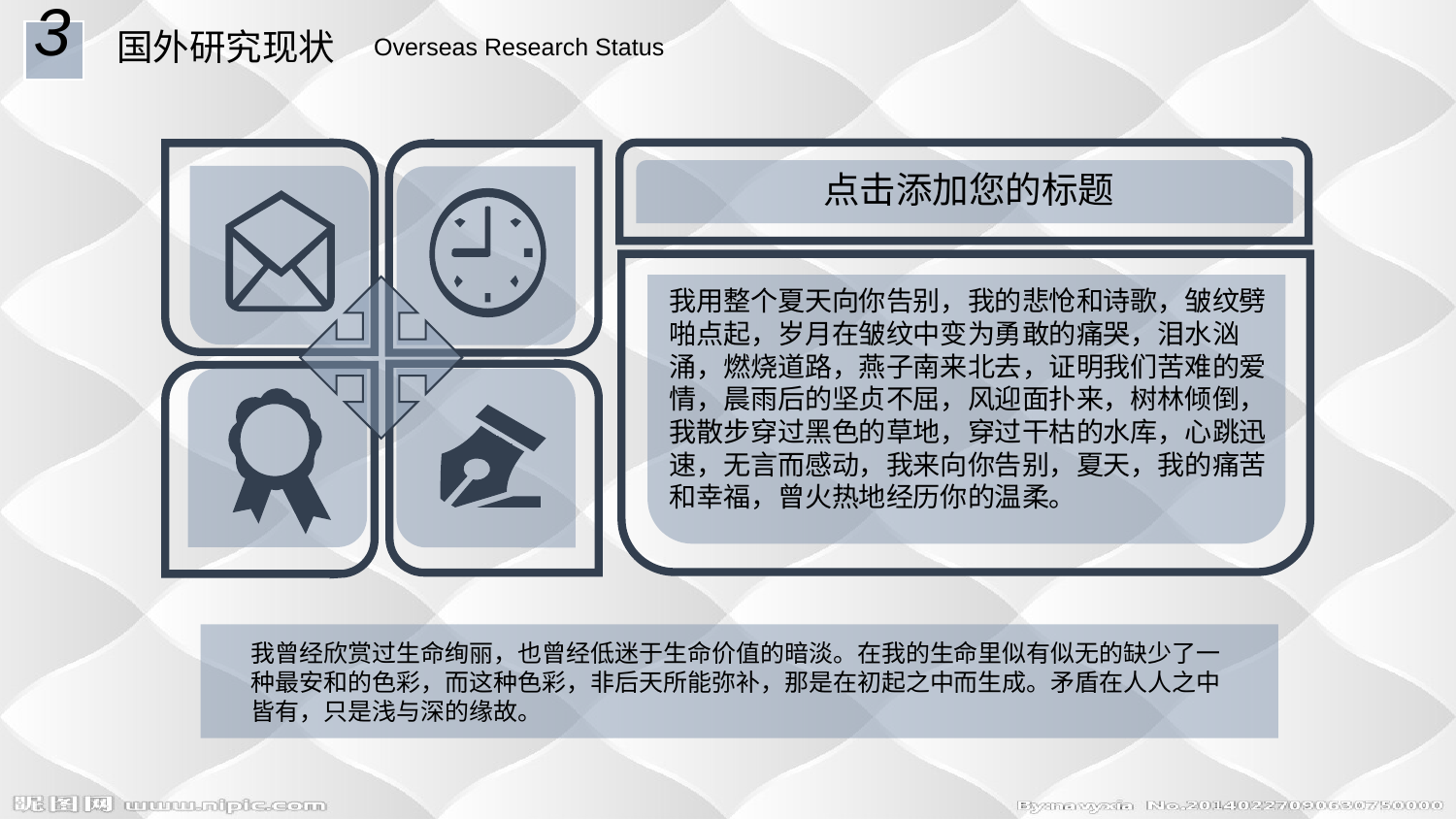

3
国外研究现状

Overseas Research Status

点击添加您的标题

我用整个夏天向你告别，我的悲怆和诗歌，皱纹劈啪点起，岁月在皱纹中变为勇敢的痛哭，泪水汹涌，燃烧道路，燕子南来北去，证明我们苦难的爱情，晨雨后的坚贞不屈，风迎面扑来，树林倾倒，我散步穿过黑色的草地，穿过干枯的水库，心跳迅速，无言而感动，我来向你告别，夏天，我的痛苦和幸福，曾火热地经历你的温柔。

我曾经欣赏过生命绚丽，也曾经低迷于生命价值的暗淡。在我的生命里似有似无的缺少了一种最安和的色彩，而这种色彩，非后天所能弥补，那是在初起之中而生成。矛盾在人人之中皆有，只是浅与深的缘故。